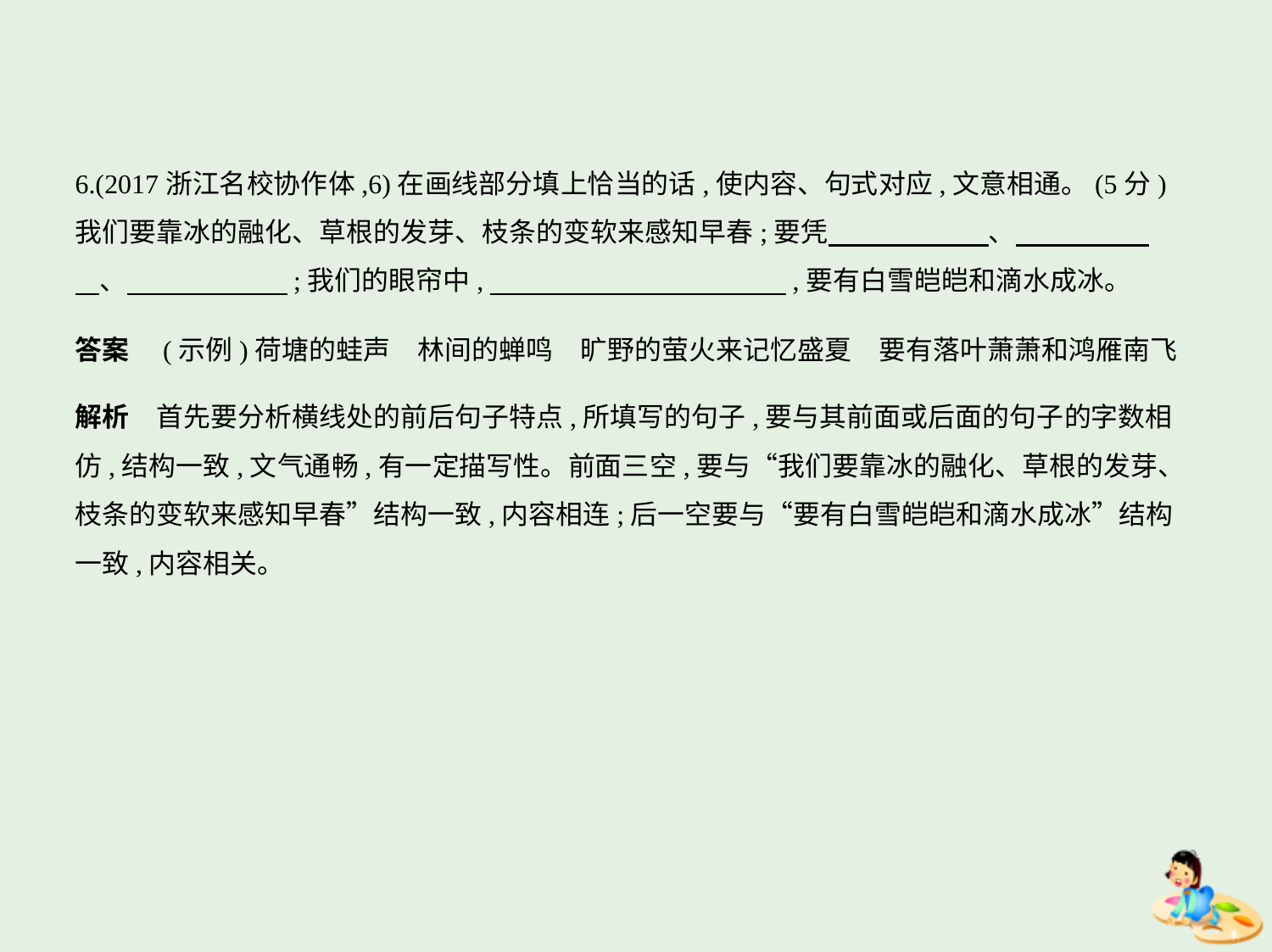

6.(2017浙江名校协作体,6)在画线部分填上恰当的话,使内容、句式对应,文意相通。(5分)
我们要靠冰的融化、草根的发芽、枝条的变软来感知早春;要凭　　　　　    、　　　　    
    、　　　　　    ;我们的眼帘中,　　　　　　　　　　    ,要有白雪皑皑和滴水成冰。
答案　(示例)荷塘的蛙声　林间的蝉鸣　旷野的萤火来记忆盛夏　要有落叶萧萧和鸿雁南飞
解析　首先要分析横线处的前后句子特点,所填写的句子,要与其前面或后面的句子的字数相
仿,结构一致,文气通畅,有一定描写性。前面三空,要与“我们要靠冰的融化、草根的发芽、
枝条的变软来感知早春”结构一致,内容相连;后一空要与“要有白雪皑皑和滴水成冰”结构
一致,内容相关。